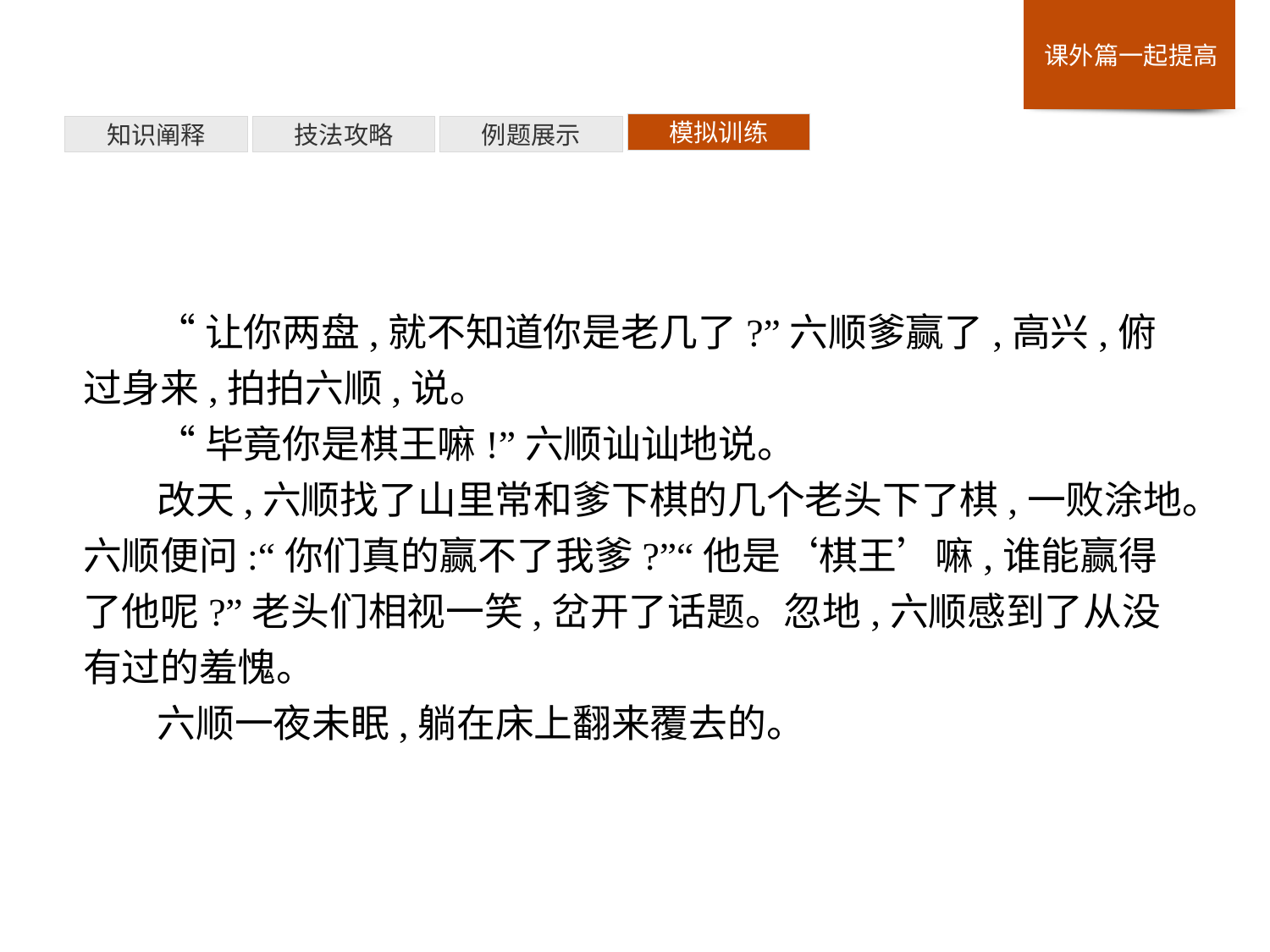

模拟训练
例题展示
技法攻略
知识阐释
“让你两盘,就不知道你是老几了?”六顺爹赢了,高兴,俯过身来,拍拍六顺,说。
“毕竟你是棋王嘛!”六顺讪讪地说。
改天,六顺找了山里常和爹下棋的几个老头下了棋,一败涂地。六顺便问:“你们真的赢不了我爹?”“他是‘棋王’嘛,谁能赢得了他呢?”老头们相视一笑,岔开了话题。忽地,六顺感到了从没有过的羞愧。
六顺一夜未眠,躺在床上翻来覆去的。